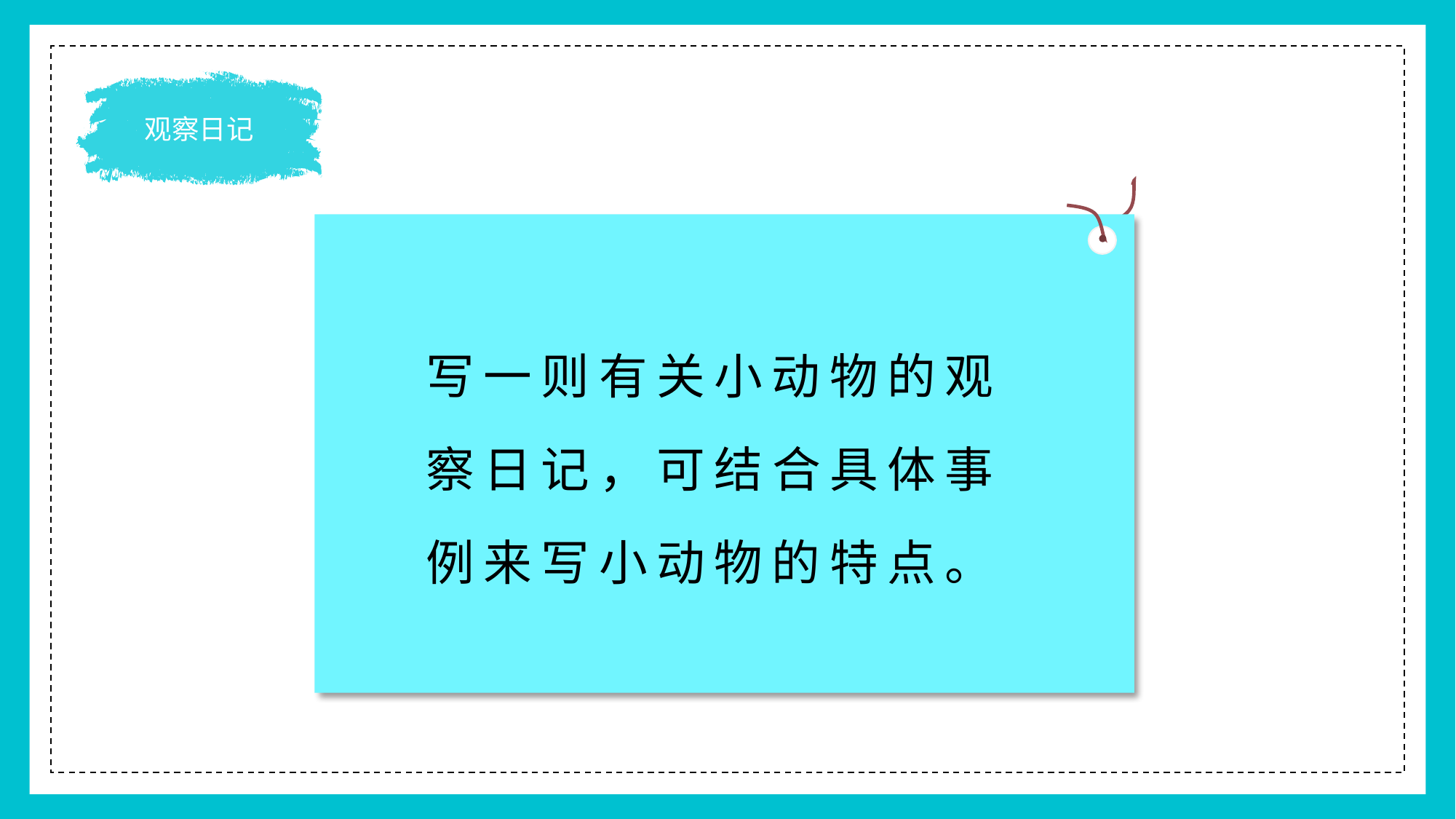

观察日记

写一则有关小动物的观察日记，可结合具体事例来写小动物的特点。